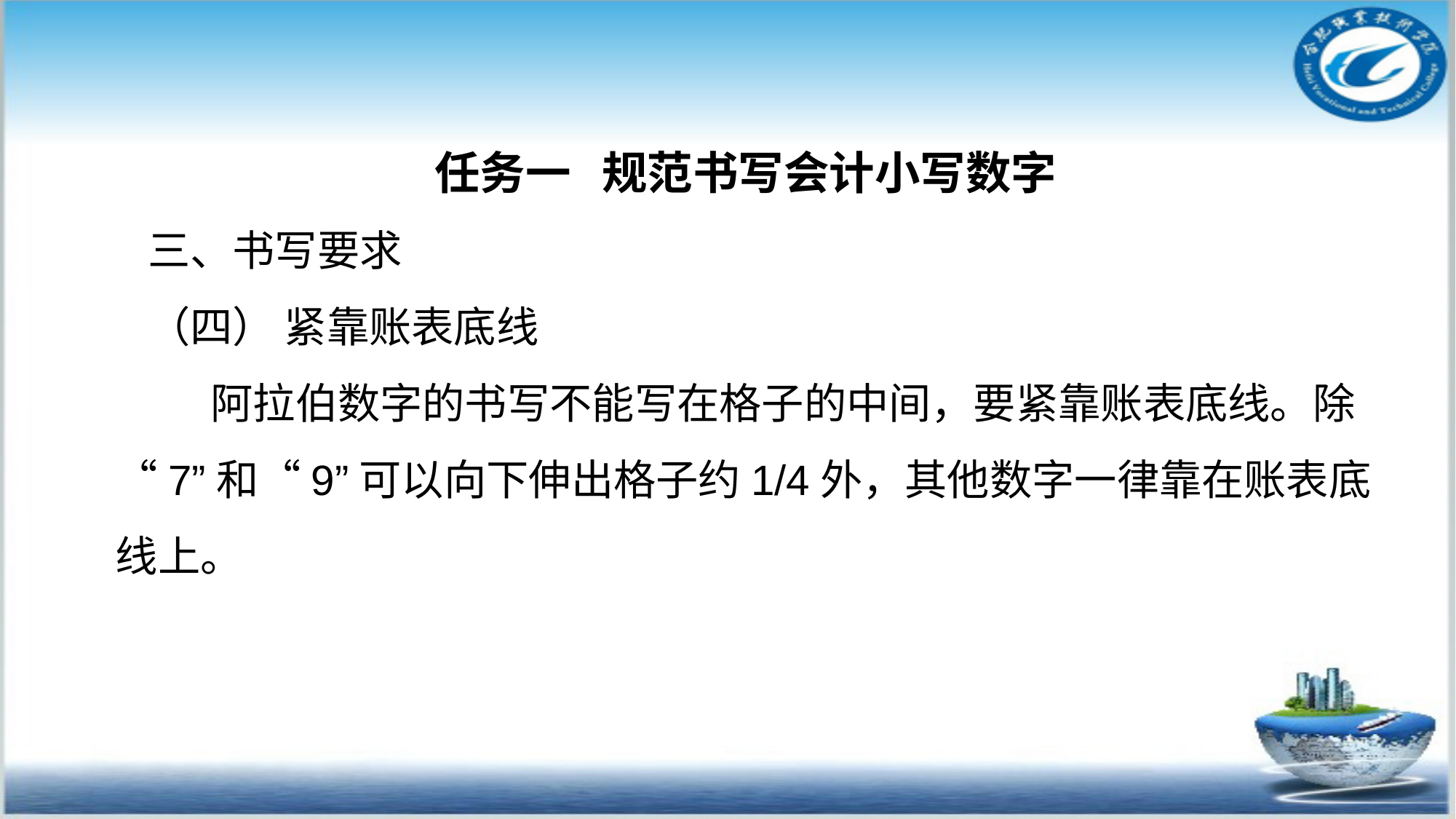

任务一   规范书写会计小写数字
三、书写要求
（四） 紧靠账表底线
      阿拉伯数字的书写不能写在格子的中间，要紧靠账表底线。除“7”和“9”可以向下伸出格子约1/4外，其他数字一律靠在账表底线上。

8